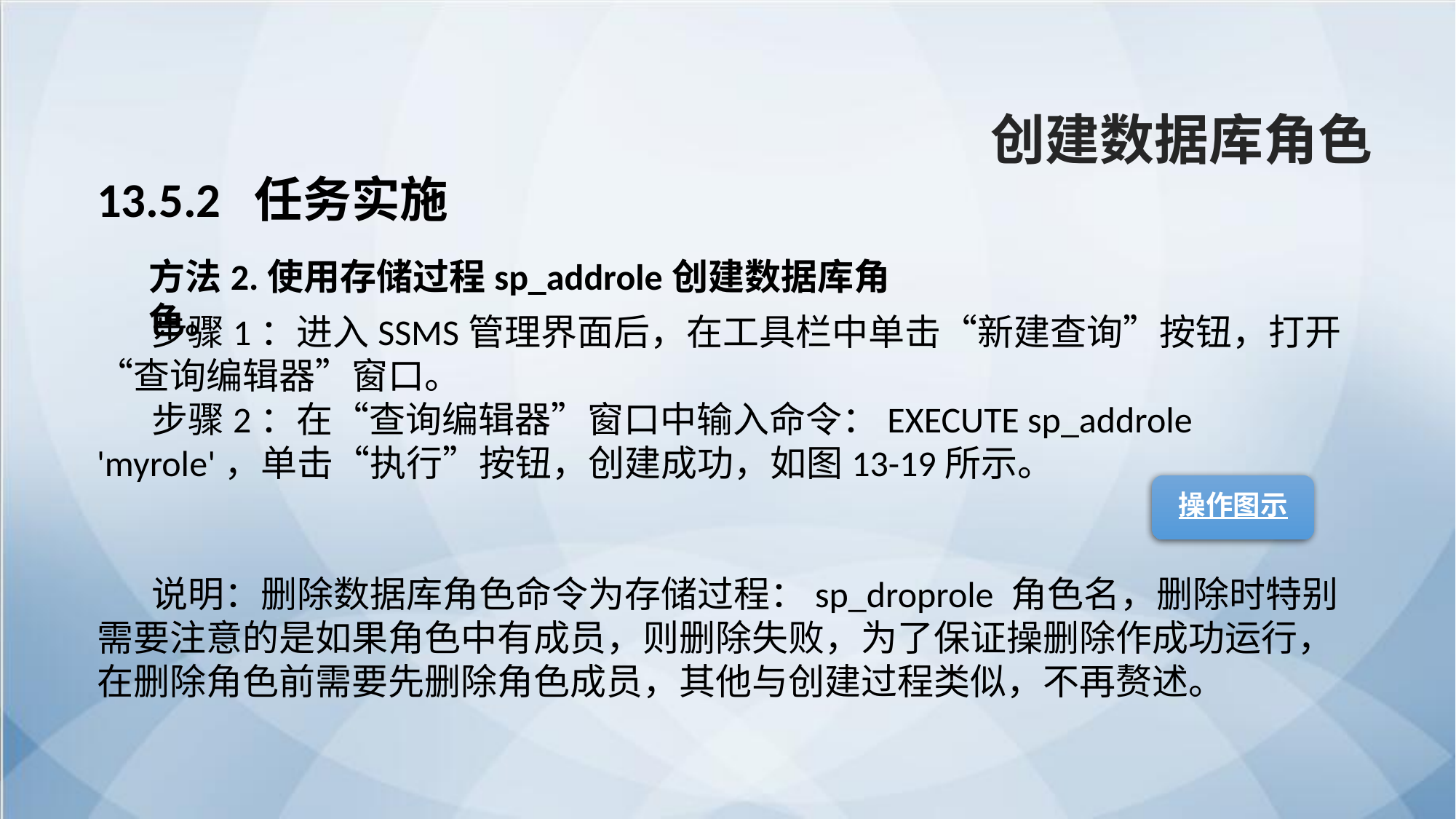

创建数据库角色
13.5.2  任务实施
方法2.使用存储过程sp_addrole创建数据库角色。
步骤1：进入SSMS管理界面后，在工具栏中单击“新建查询”按钮，打开“查询编辑器”窗口。
步骤2：在“查询编辑器”窗口中输入命令：EXECUTE sp_addrole 'myrole'，单击“执行”按钮，创建成功，如图13-19所示。

说明：删除数据库角色命令为存储过程：sp_droprole 角色名，删除时特别需要注意的是如果角色中有成员，则删除失败，为了保证操删除作成功运行，在删除角色前需要先删除角色成员，其他与创建过程类似，不再赘述。
操作图示